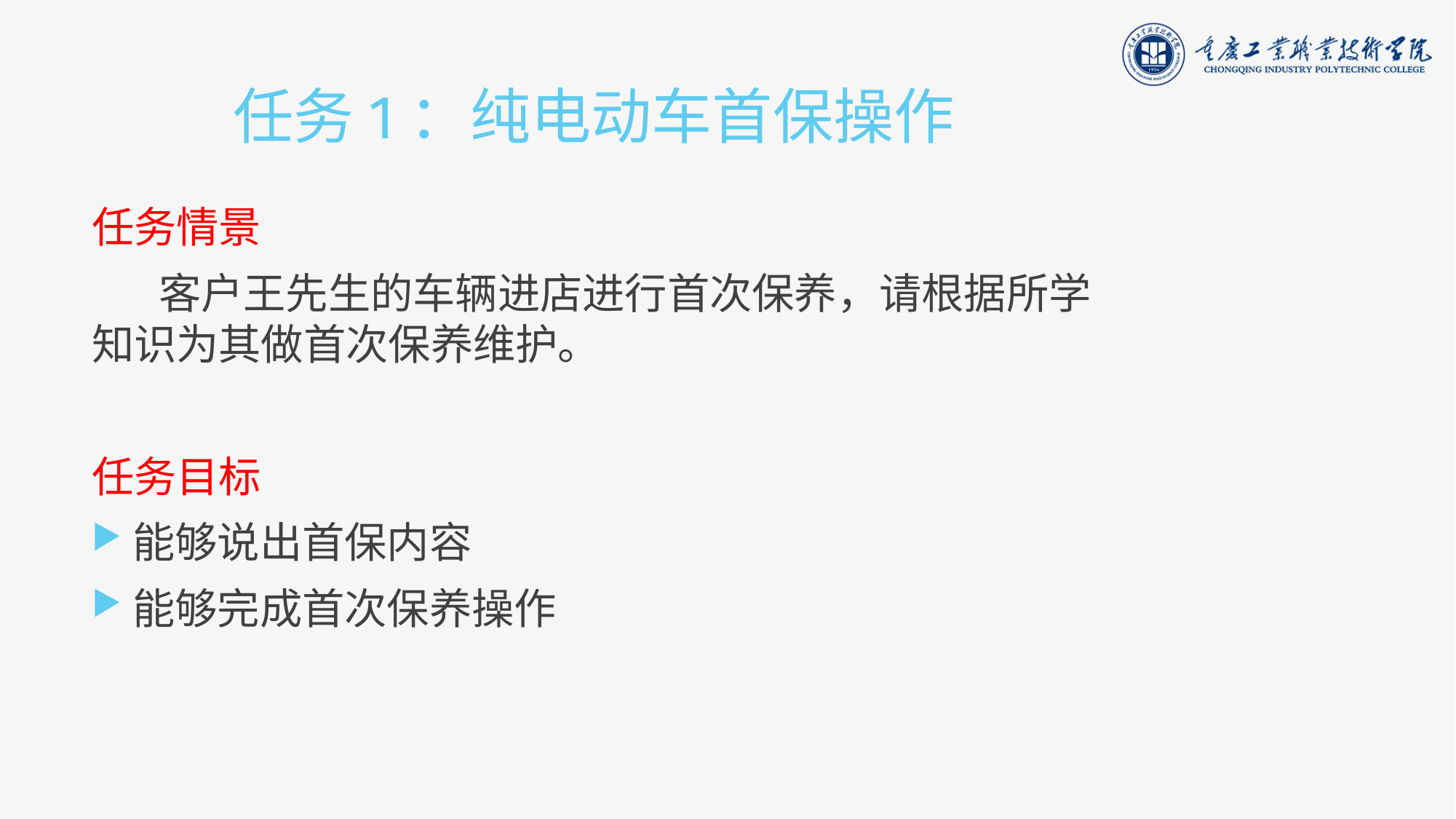

# 任务1：纯电动车首保操作
任务情景
      客户王先生的车辆进店进行首次保养，请根据所学知识为其做首次保养维护。

任务目标
能够说出首保内容
能够完成首次保养操作